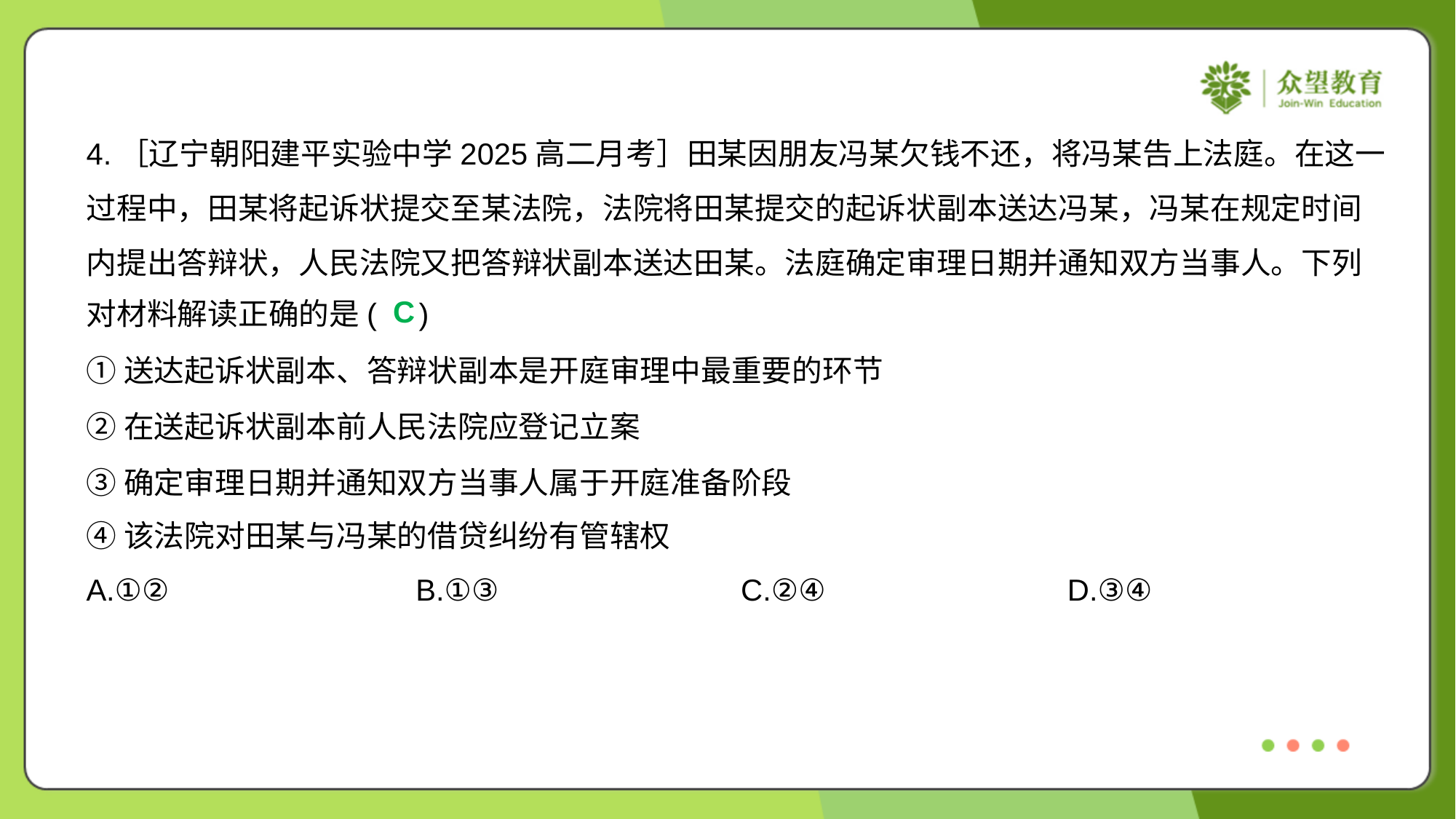

4.［辽宁朝阳建平实验中学2025高二月考］田某因朋友冯某欠钱不还，将冯某告上法庭。在这一
过程中，田某将起诉状提交至某法院，法院将田某提交的起诉状副本送达冯某，冯某在规定时间
内提出答辩状，人民法院又把答辩状副本送达田某。法庭确定审理日期并通知双方当事人。下列
对材料解读正确的是(     )
C
①送达起诉状副本、答辩状副本是开庭审理中最重要的环节
②在送起诉状副本前人民法院应登记立案
③确定审理日期并通知双方当事人属于开庭准备阶段
④该法院对田某与冯某的借贷纠纷有管辖权
A.①②	B.①③	C.②④	D.③④